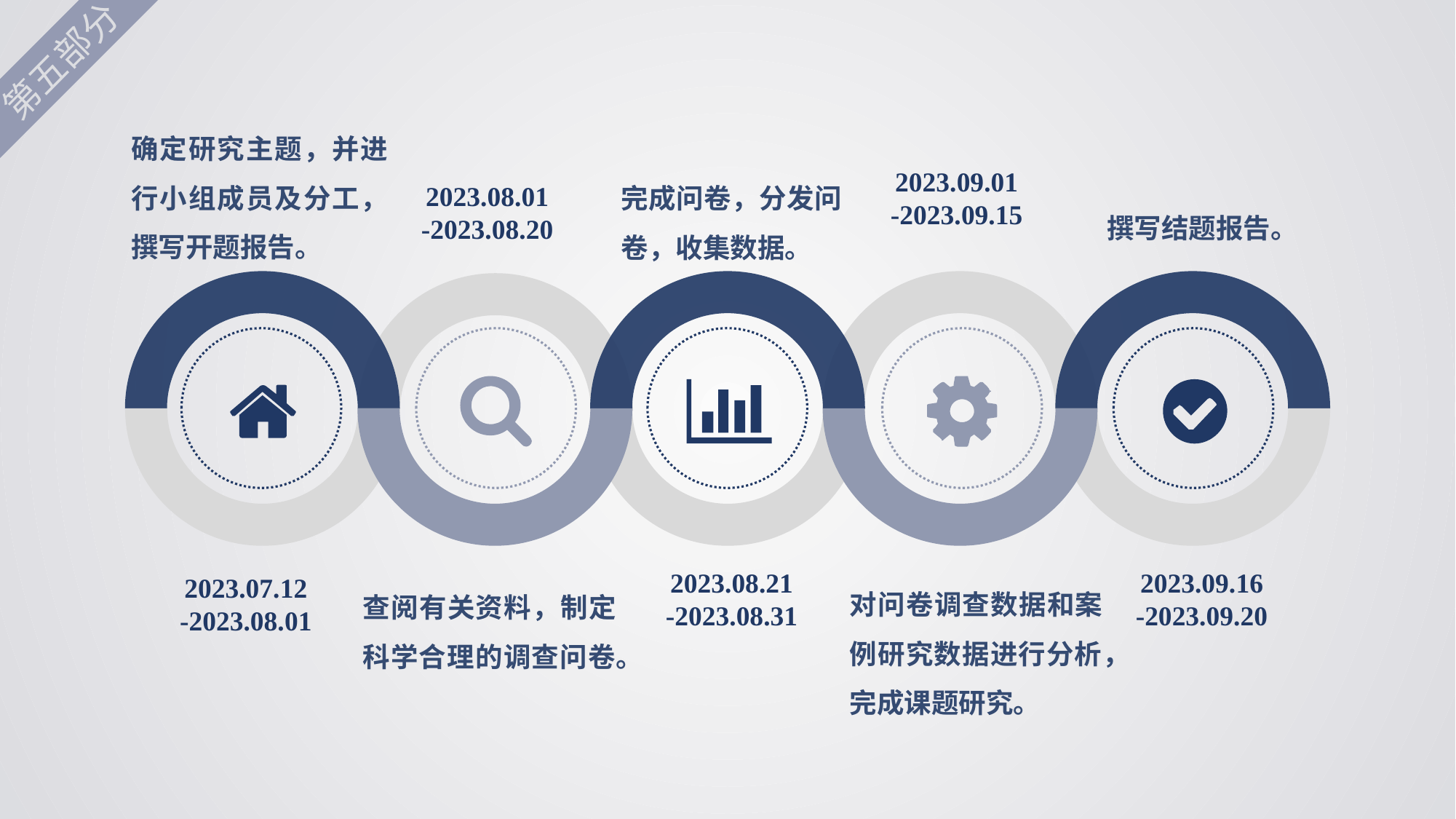

第五部分
确定研究主题，并进行小组成员及分工，撰写开题报告。
2023.07.12
-2023.08.01
2023.09.01
-2023.09.15
完成问卷，分发问卷，收集数据。
2023.08.01
-2023.08.20
撰写结题报告。

2023.08.21
-2023.08.31
2023.09.16
-2023.09.20
对问卷调查数据和案例研究数据进行分析，完成课题研究。
查阅有关资料，制定科学合理的调查问卷。